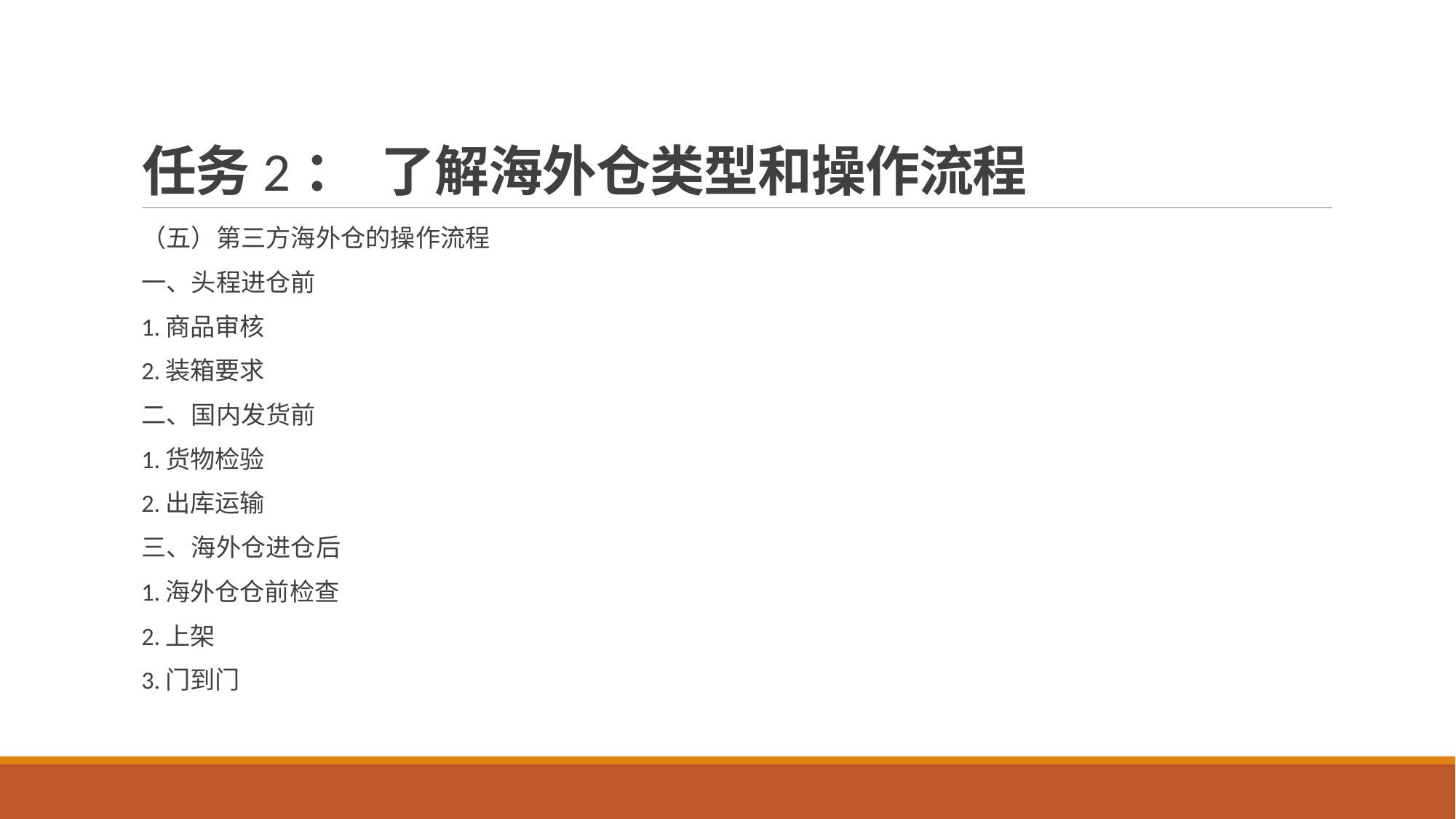

# 任务2：  了解海外仓类型和操作流程
（五）第三方海外仓的操作流程
一、头程进仓前
1.商品审核
2.装箱要求
二、国内发货前
1.货物检验
2.出库运输
三、海外仓进仓后
1.海外仓仓前检查
2.上架
3.门到门